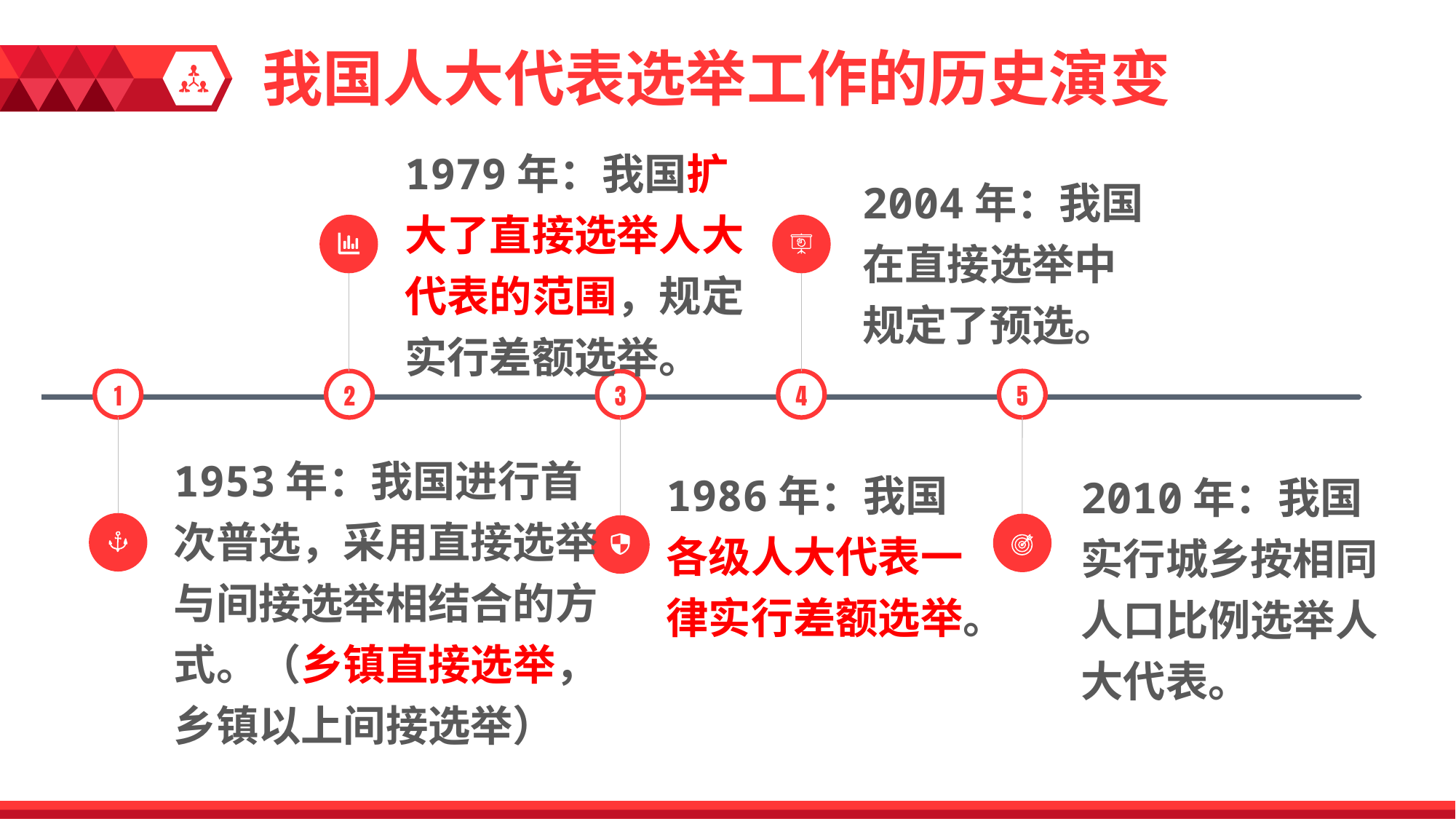

我国人大代表选举工作的历史演变
1979年：我国扩大了直接选举人大代表的范围，规定实行差额选举。
2004年：我国在直接选举中规定了预选。

1
3
5
2
4

1953年：我国进行首次普选，采用直接选举与间接选举相结合的方式。（乡镇直接选举，乡镇以上间接选举）
1986年：我国各级人大代表一律实行差额选举。
2010年：我国实行城乡按相同人口比例选举人大代表。